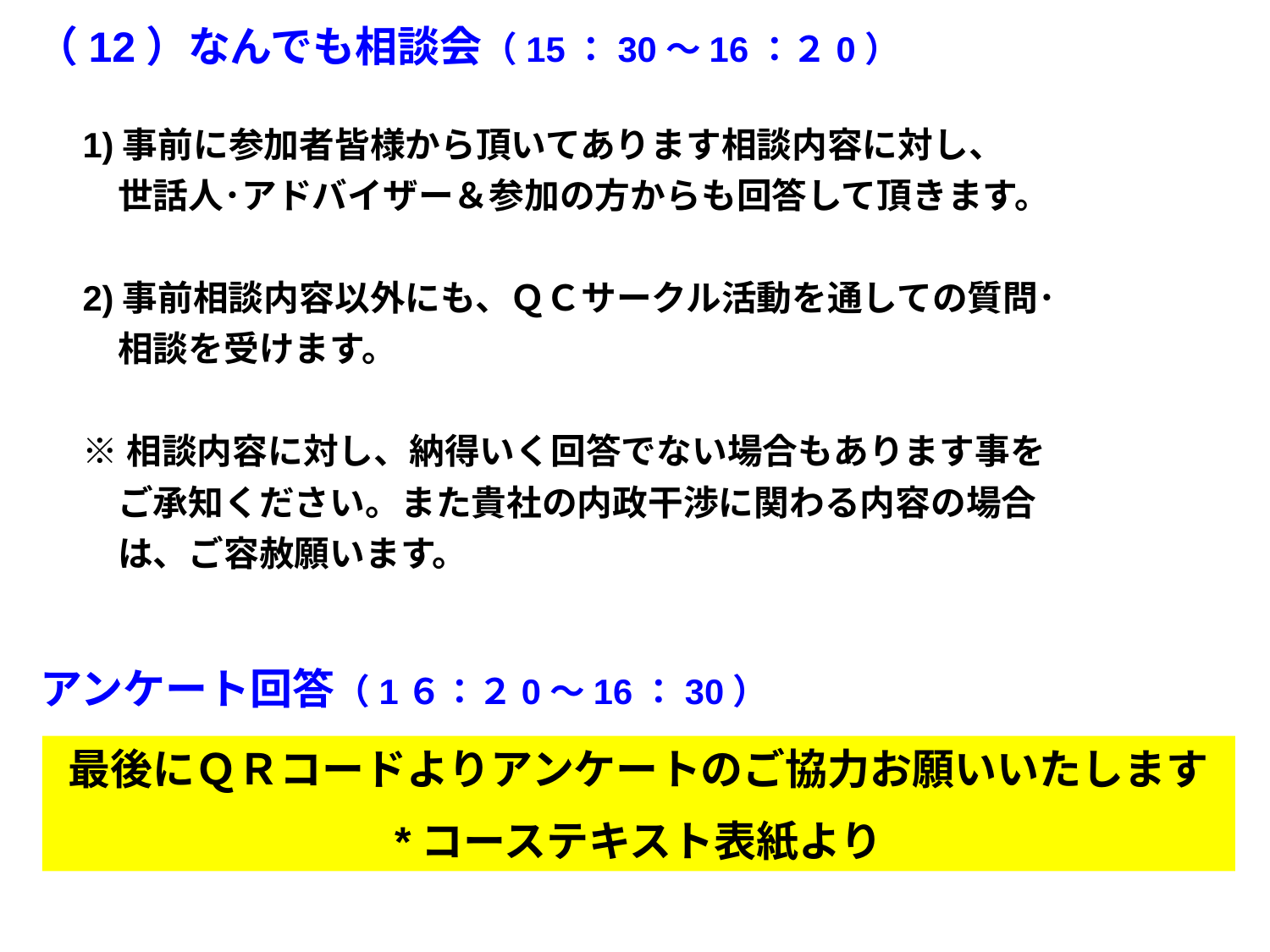

（12）なんでも相談会（15：30～16：２0）
1)事前に参加者皆様から頂いてあります相談内容に対し、
　世話人･アドバイザー＆参加の方からも回答して頂きます。

2)事前相談内容以外にも、ＱＣサークル活動を通しての質問･
　相談を受けます。

※相談内容に対し、納得いく回答でない場合もあります事を
　ご承知ください。また貴社の内政干渉に関わる内容の場合
　は、ご容赦願います。
アンケート回答（1６：２0～16：30）
最後にＱＲコードよりアンケートのご協力お願いいたします
*コーステキスト表紙より